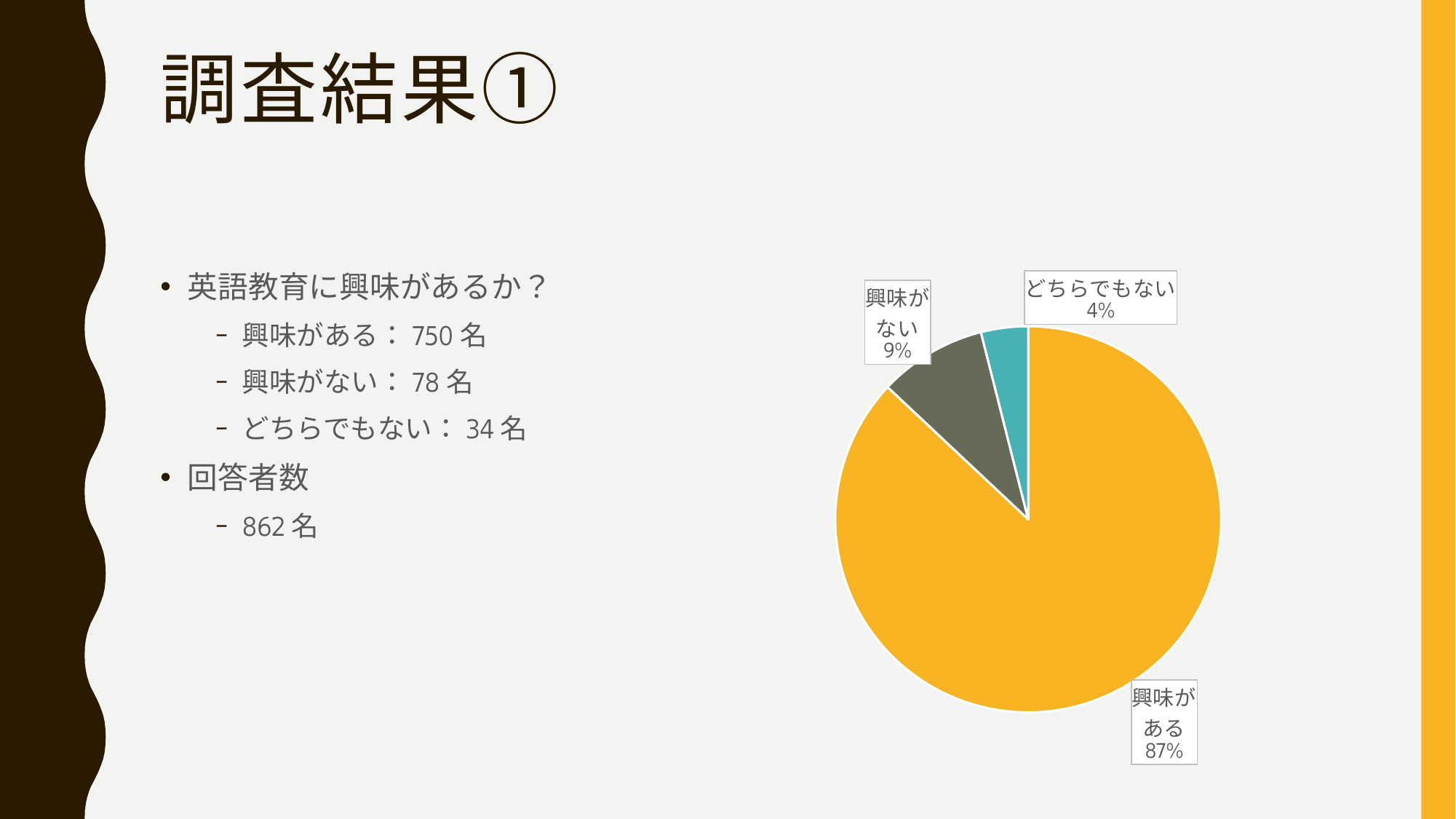

# 調査結果①

### Chart

| Category | 英語教育に興味はあるか |
|---|---|
| 興味がある | 750.0 |
| 興味がない | 78.0 |
| どちらでもない | 34.0 |
英語教育に興味があるか？
興味がある：750名
興味がない：78名
どちらでもない：34名
回答者数
862名